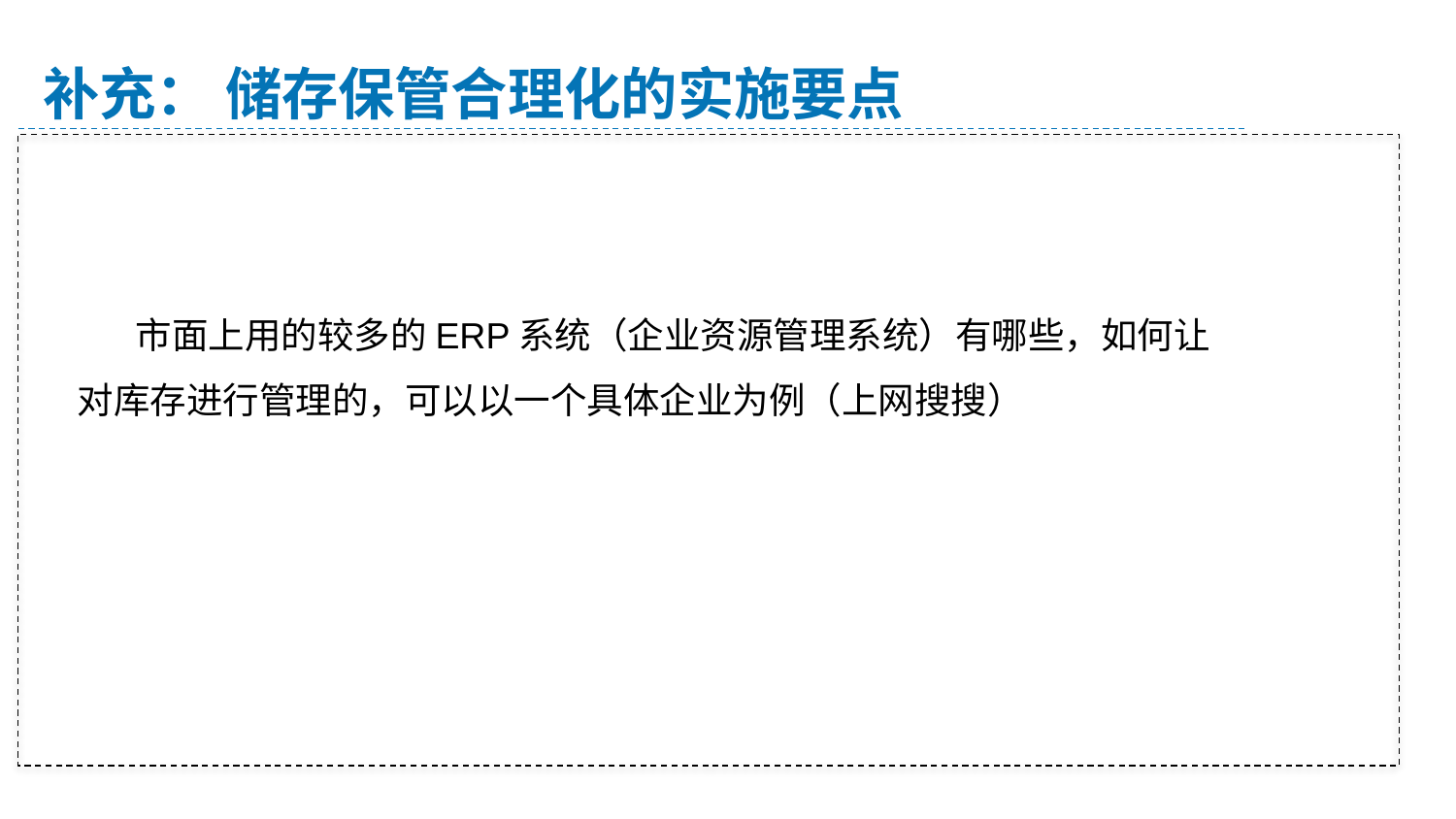

补充： 储存保管合理化的实施要点

      市面上用的较多的ERP系统（企业资源管理系统）有哪些，如何让对库存进行管理的，可以以一个具体企业为例（上网搜搜）